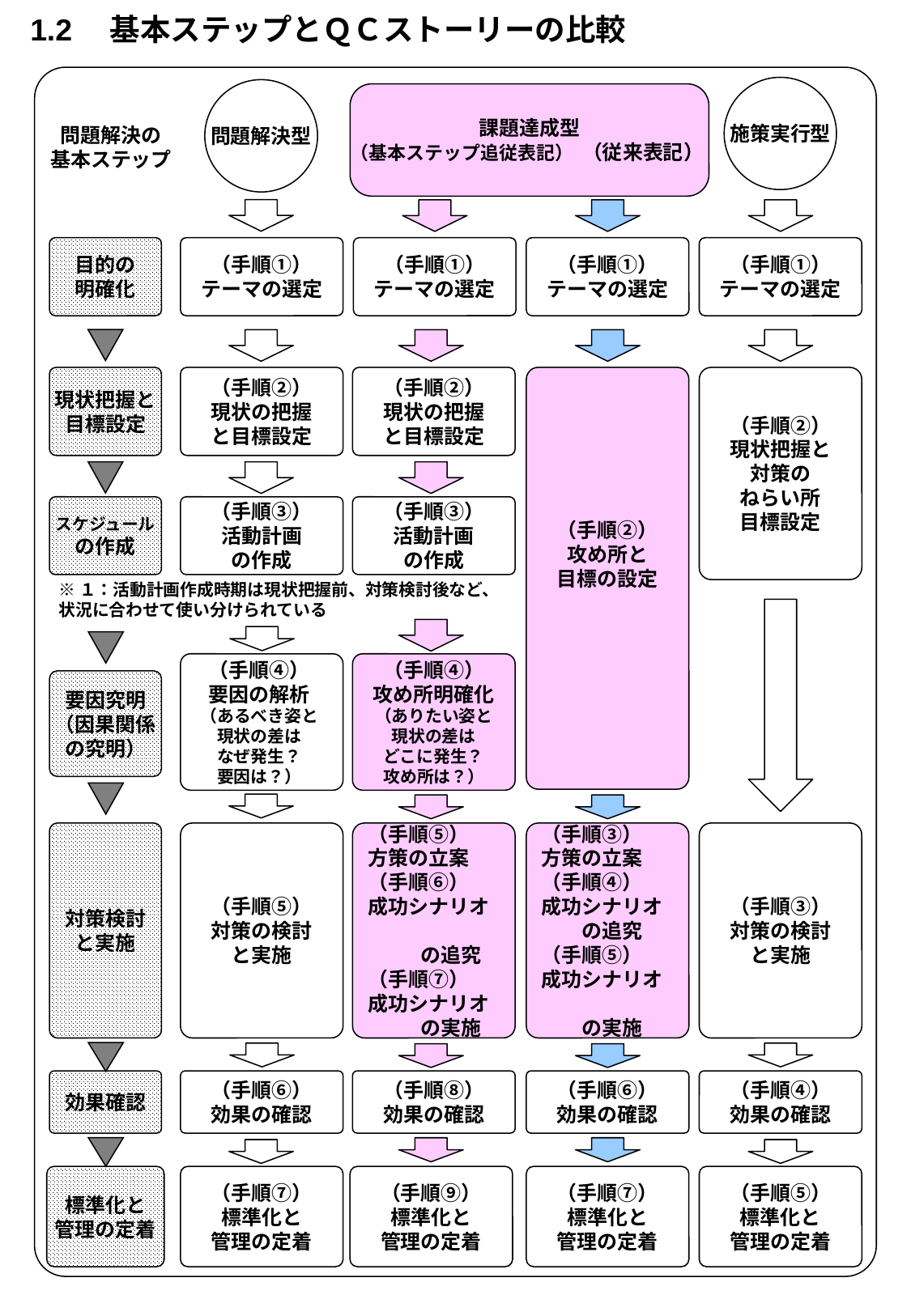

1.2　基本ステップとＱＣストーリーの比較

施策実行型
問題解決型
課題達成型
（基本ステップ追従表記）  （従来表記）
問題解決の
基本ステップ

目的の
明確化
（手順①）
テーマの選定
（手順①）
テーマの選定
（手順①）
テーマの選定
（手順①）
テーマの選定

現状把握と
目標設定
（手順②）
現状の把握
と目標設定
（手順②）
現状の把握
と目標設定
（手順②）
攻め所と
目標の設定

（手順②）
現状把握と
対策の
ねらい所
目標設定

スケジュール
の作成
（手順③）
活動計画
の作成
（手順③）
活動計画
の作成
※１：活動計画作成時期は現状把握前、対策検討後など、
状況に合わせて使い分けられている

（手順④）
要因の解析
（あるべき姿と
現状の差は
なぜ発生？
要因は？）
（手順④）
攻め所明確化
（ありたい姿と
現状の差は
どこに発生？
攻め所は？）
（手順④）
攻め所明確化
（ありたい姿と
現状の差は
なぜ発生？
攻め所は？）
要因究明
（因果関係
の究明）

対策検討
と実施
（手順⑤）
対策の検討
と実施
（手順⑤）
方策の立案
（手順⑥）
成功シナリオ
　       の追究
（手順⑦）
成功シナリオ
　       の実施
（手順③）
方策の立案
（手順④）
成功シナリオ
　　の追究（手順⑤）
成功シナリオ
　　の実施
（手順③）
対策の検討
と実施

効果確認
（手順⑥）
効果の確認
（手順⑧）
効果の確認
（手順⑥）
効果の確認
（手順④）
効果の確認

標準化と
管理の定着
（手順⑦）
標準化と
管理の定着
（手順⑨）
標準化と
管理の定着
（手順⑦）
標準化と
管理の定着
（手順⑤）
標準化と
管理の定着